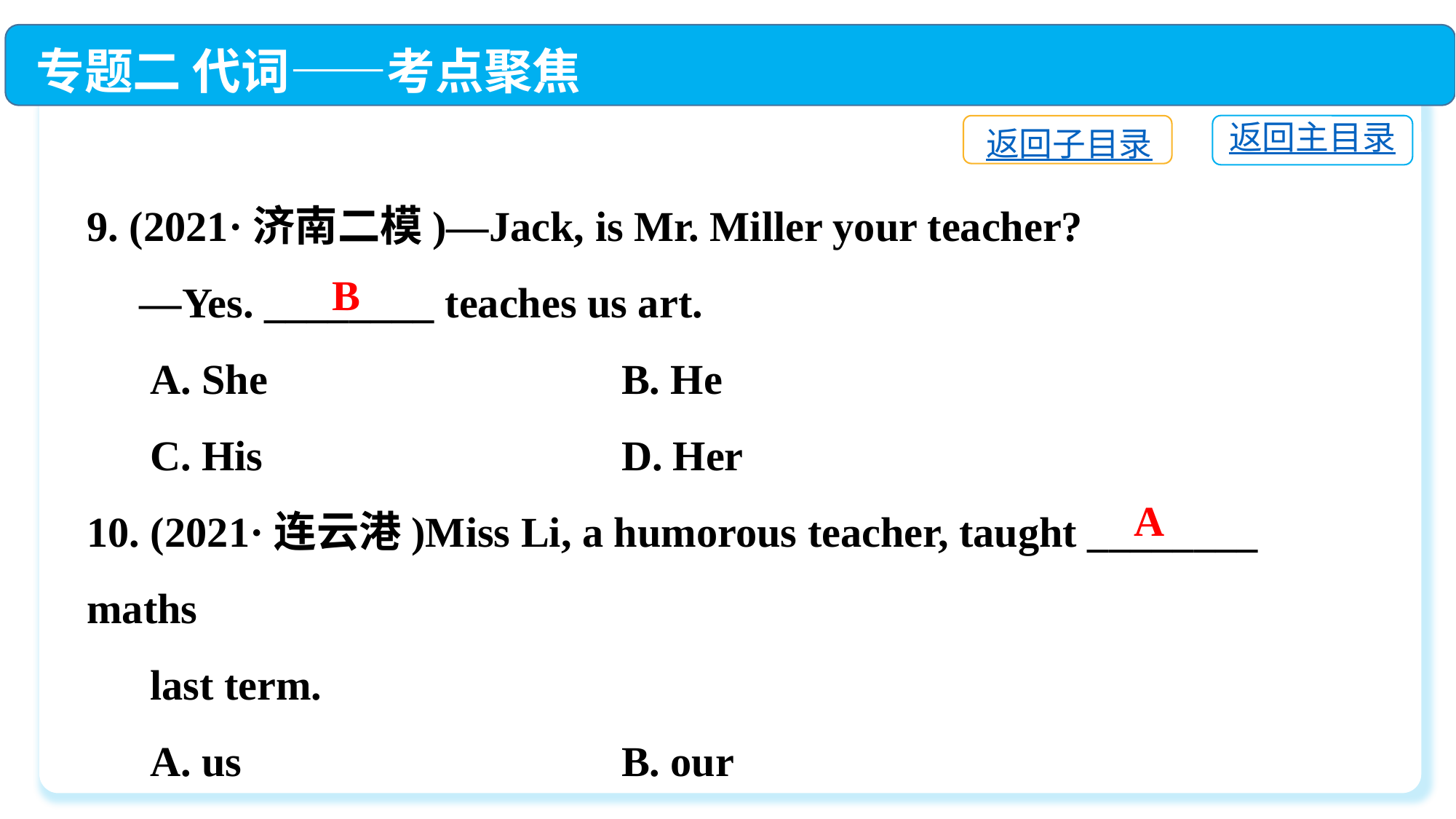

专题二 代词——考点聚焦

返回主目录

返回子目录
9. (2021·济南二模)—Jack, is Mr. Miller your teacher?
     —Yes. ________ teaches us art.
      A. She	                              B. He
      C. His	                              D. Her
10. (2021·连云港)Miss Li, a humorous teacher, taught ________ maths
      last term.
      A. us	                              B. our
     C. ours	                              D. ourselves
B
A